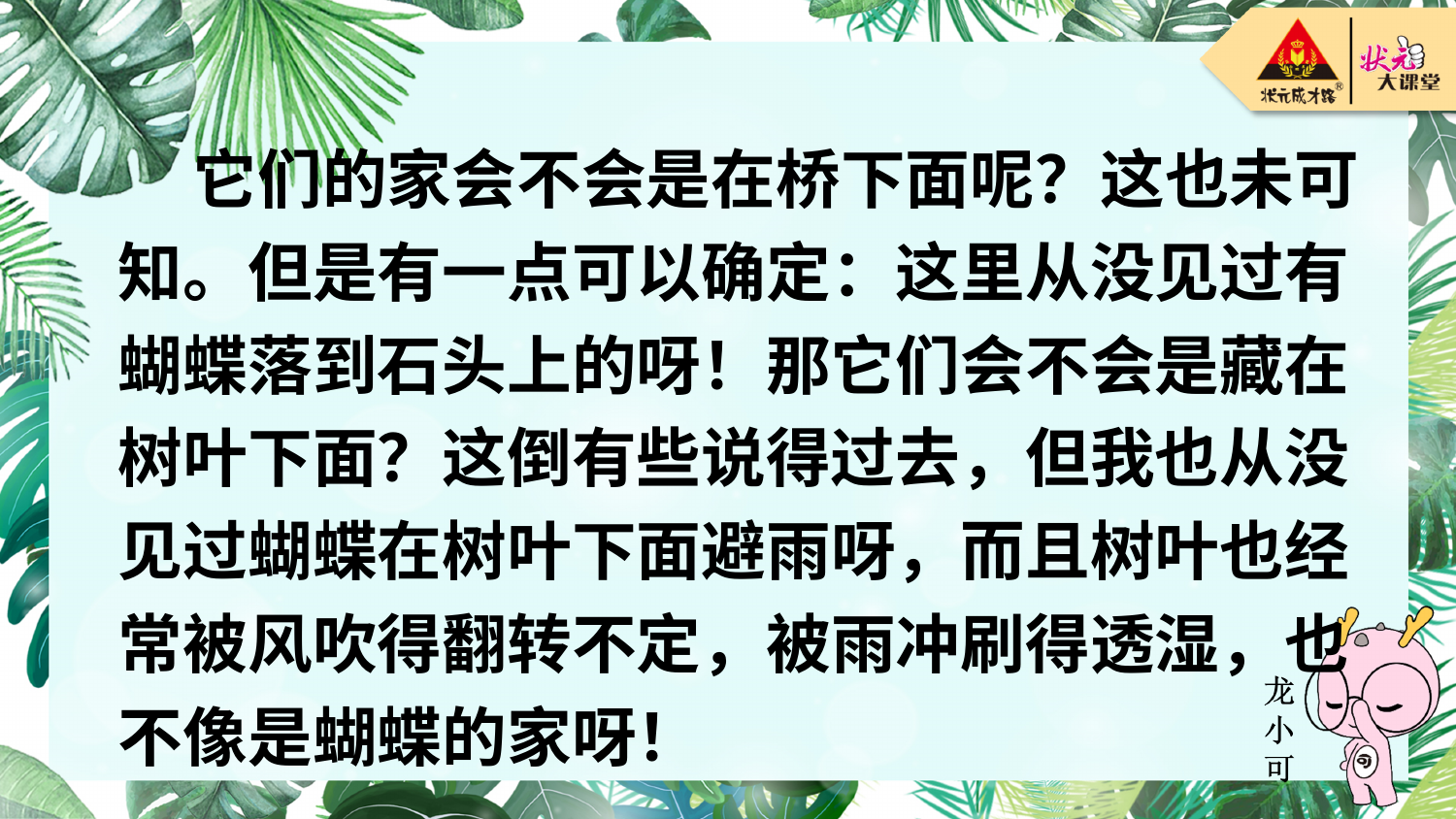

它们的家会不会是在桥下面呢？这也未可知。但是有一点可以确定：这里从没见过有蝴蝶落到石头上的呀！那它们会不会是藏在树叶下面？这倒有些说得过去，但我也从没见过蝴蝶在树叶下面避雨呀，而且树叶也经常被风吹得翻转不定，被雨冲刷得透湿，也不像是蝴蝶的家呀！